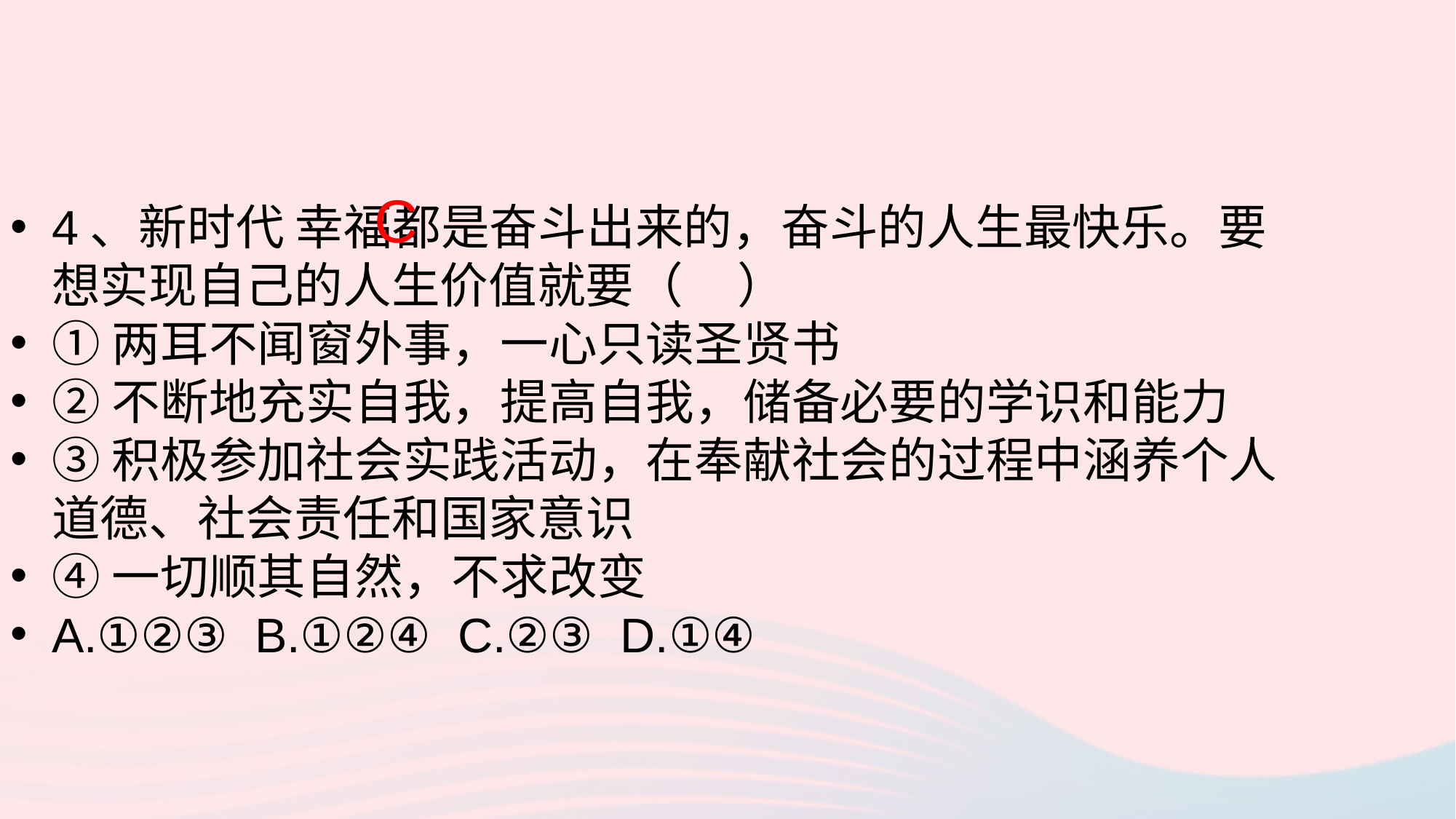

C
4、新时代 幸福都是奋斗出来的，奋斗的人生最快乐。要想实现自己的人生价值就要（     ）
①两耳不闻窗外事，一心只读圣贤书
②不断地充实自我，提高自我，储备必要的学识和能力
③积极参加社会实践活动，在奉献社会的过程中涵养个人道德、社会责任和国家意识
④一切顺其自然，不求改变
A.①②③  B.①②④  C.②③  D.①④